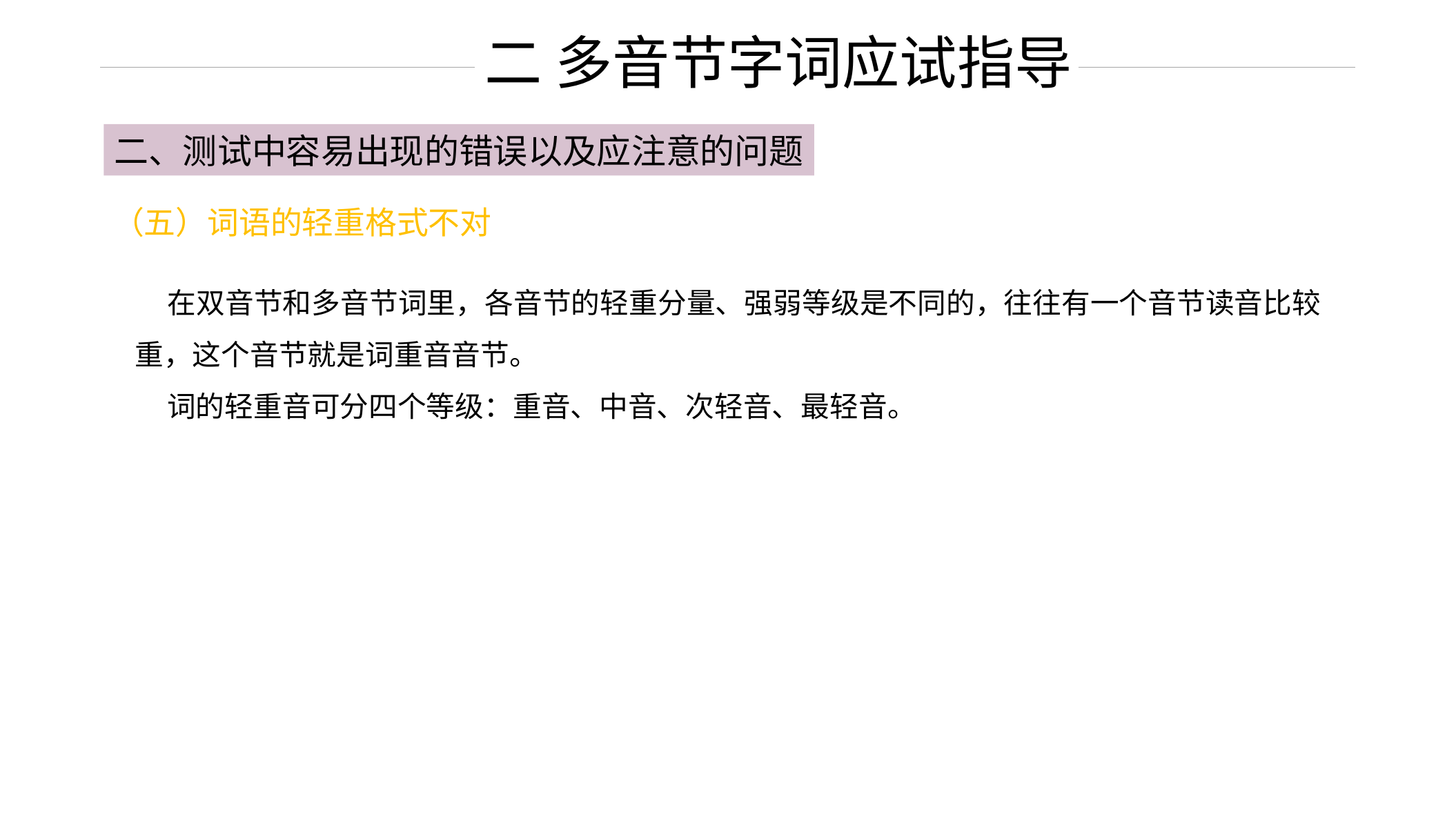

二 多音节字词应试指导
二、测试中容易出现的错误以及应注意的问题
（五）词语的轻重格式不对
    在双音节和多音节词里，各音节的轻重分量、强弱等级是不同的，往往有一个音节读音比较重，这个音节就是词重音音节。
    词的轻重音可分四个等级：重音、中音、次轻音、最轻音。